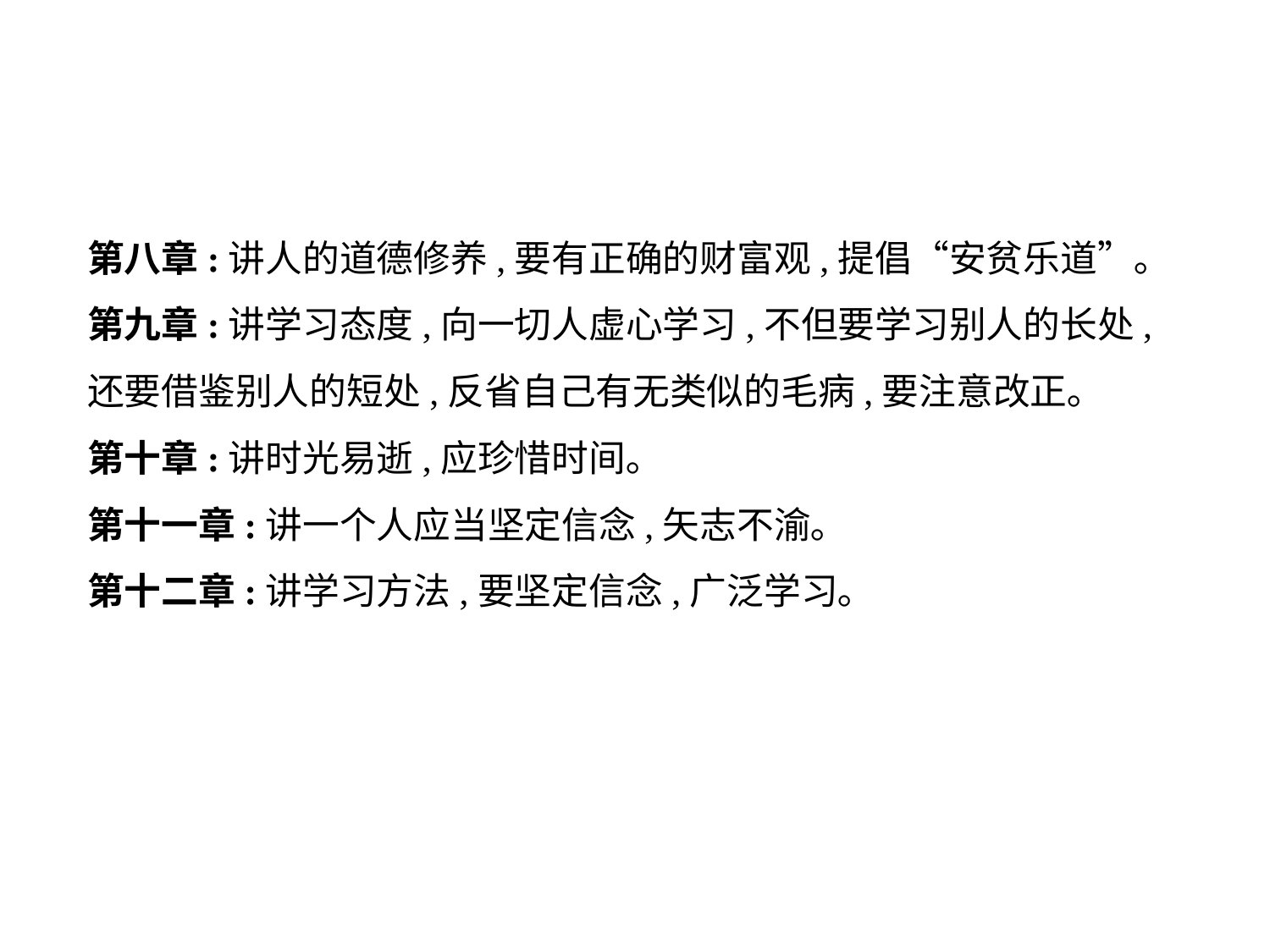

第八章:讲人的道德修养,要有正确的财富观,提倡“安贫乐道”｡
第九章:讲学习态度,向一切人虚心学习,不但要学习别人的长处,还要借鉴别人的短处,反省自己有无类似的毛病,要注意改正｡
第十章:讲时光易逝,应珍惜时间｡
第十一章:讲一个人应当坚定信念,矢志不渝｡
第十二章:讲学习方法,要坚定信念,广泛学习｡